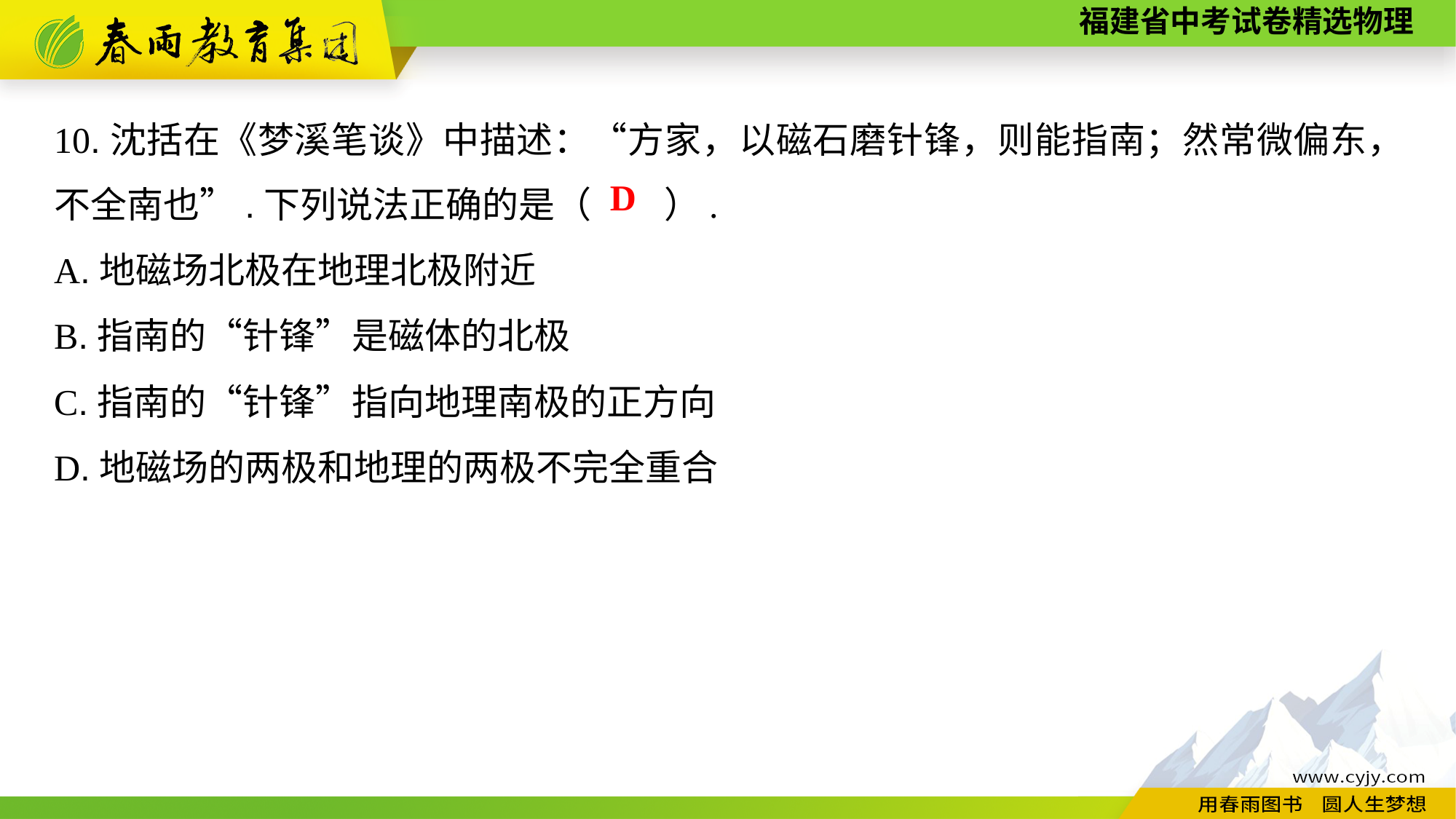

10.沈括在《梦溪笔谈》中描述：“方家，以磁石磨针锋，则能指南；然常微偏东，不全南也”.下列说法正确的是（　　）.
A.地磁场北极在地理北极附近
B.指南的“针锋”是磁体的北极
C.指南的“针锋”指向地理南极的正方向
D.地磁场的两极和地理的两极不完全重合
D